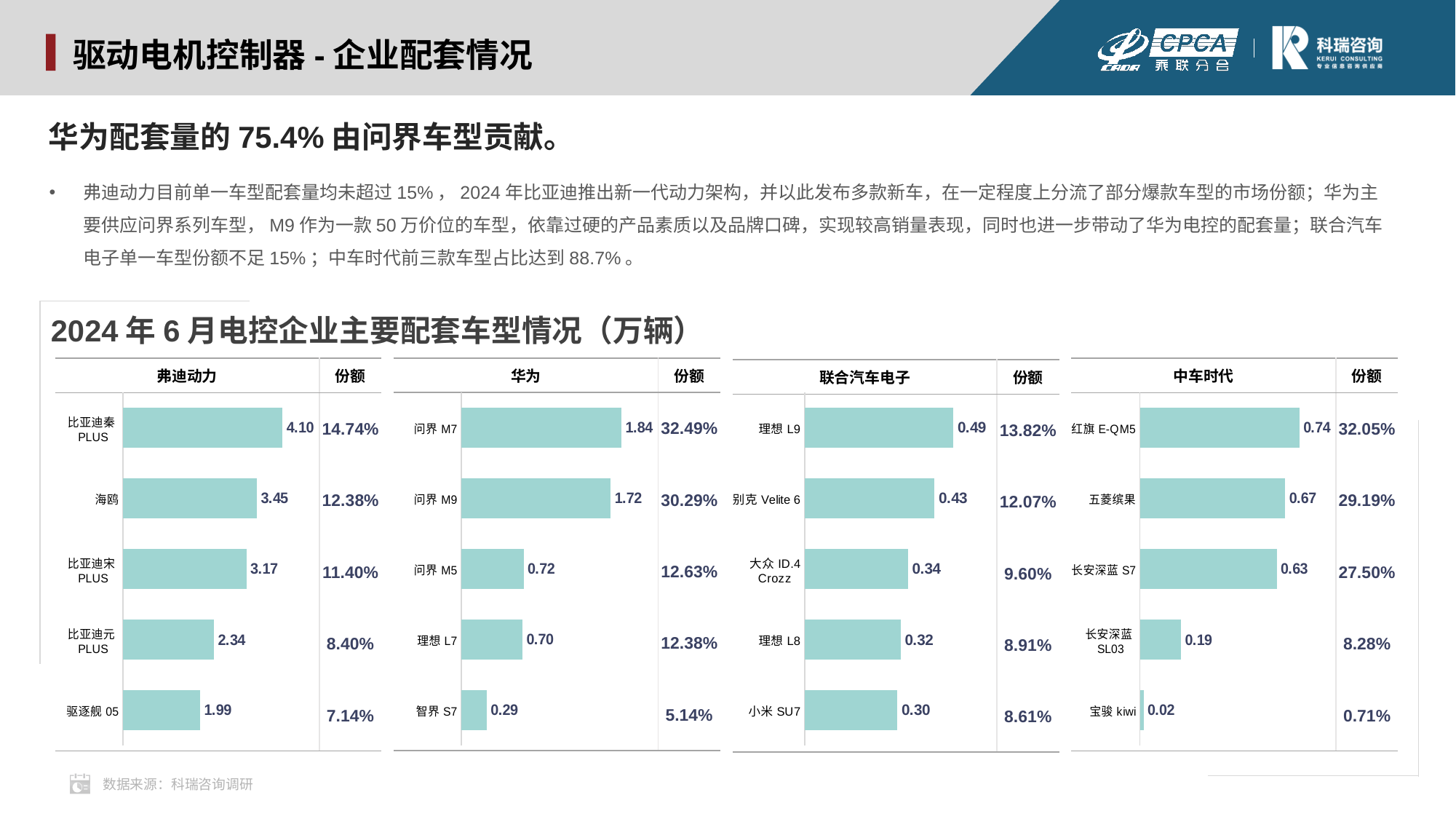

驱动电机控制器-企业配套情况
华为配套量的75.4%由问界车型贡献。
弗迪动力目前单一车型配套量均未超过15%，2024年比亚迪推出新一代动力架构，并以此发布多款新车，在一定程度上分流了部分爆款车型的市场份额；华为主要供应问界系列车型，M9作为一款50万价位的车型，依靠过硬的产品素质以及品牌口碑，实现较高销量表现，同时也进一步带动了华为电控的配套量；联合汽车电子单一车型份额不足15%；中车时代前三款车型占比达到88.7%。
2024年6月电控企业主要配套车型情况（万辆）
| 华为 | 份额 |
| --- | --- |
|  | 32.49% |
|  | 30.29% |
|  | 12.63% |
|  | 12.38% |
|  | 5.14% |
| 弗迪动力 | 份额 |
| --- | --- |
|  | 14.74% |
|  | 12.38% |
|  | 11.40% |
|  | 8.40% |
|  | 7.14% |
| 中车时代 | 份额 |
| --- | --- |
|  | 32.05% |
|  | 29.19% |
|  | 27.50% |
|  | 8.28% |
|  | 0.71% |
| 联合汽车电子 | 份额 |
| --- | --- |
|  | 13.82% |
|  | 12.07% |
|  | 9.60% |
|  | 8.91% |
|  | 8.61% |

### Chart

| Category | 2月 |
|---|---|
| 问界M7 | 1.8408 |
| 问界M9 | 1.716 |
| 问界M5 | 0.7155 |
| 理想L7 | 0.7011 |
| 智界S7 | 0.291 |

### Chart

| Category | 2月 |
|---|---|
| 比亚迪秦PLUS | 4.1033 |
| 海鸥 | 3.4464 |
| 比亚迪宋PLUS | 3.1742 |
| 比亚迪元PLUS | 2.3391 |
| 驱逐舰05 | 1.9872 |

### Chart

| Category | 1月 |
|---|---|
| 理想L9 | 0.4888 |
| 别克Velite 6 | 0.4271 |
| 大众ID.4 Crozz | 0.3397 |
| 理想L8 | 0.3151 |
| 小米SU7 | 0.3047 |

### Chart

| Category | 2月 |
|---|---|
| 红旗E-QM5 | 0.7389 |
| 五菱缤果 | 0.673 |
| 长安深蓝S7 | 0.6339 |
| 长安深蓝SL03 | 0.1909 |
| 宝骏kiwi | 0.0164 |
数据来源：科瑞咨询调研